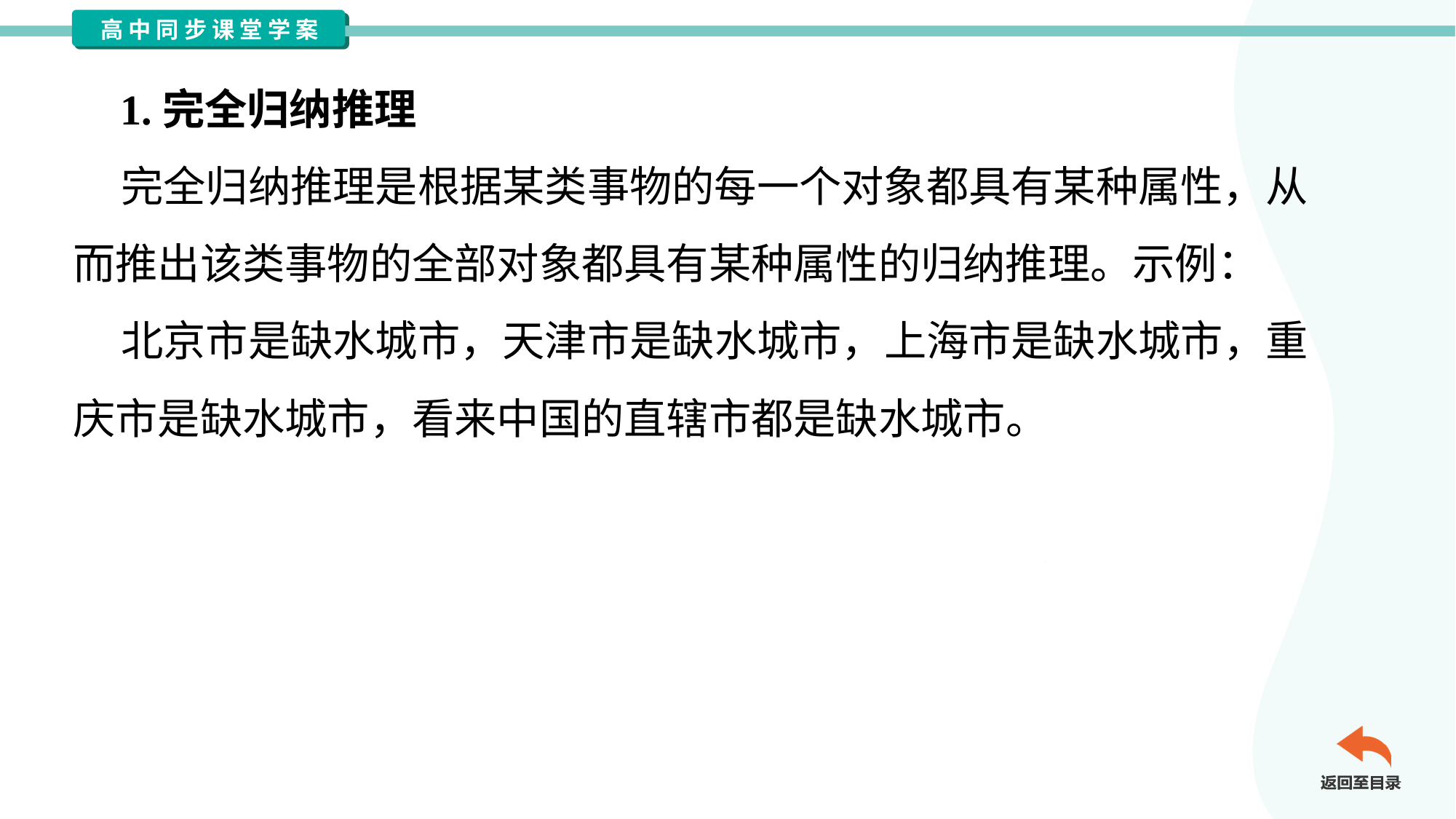

1.完全归纳推理
    完全归纳推理是根据某类事物的每一个对象都具有某种属性，从
而推出该类事物的全部对象都具有某种属性的归纳推理。示例：
    北京市是缺水城市，天津市是缺水城市，上海市是缺水城市，重
庆市是缺水城市，看来中国的直辖市都是缺水城市。